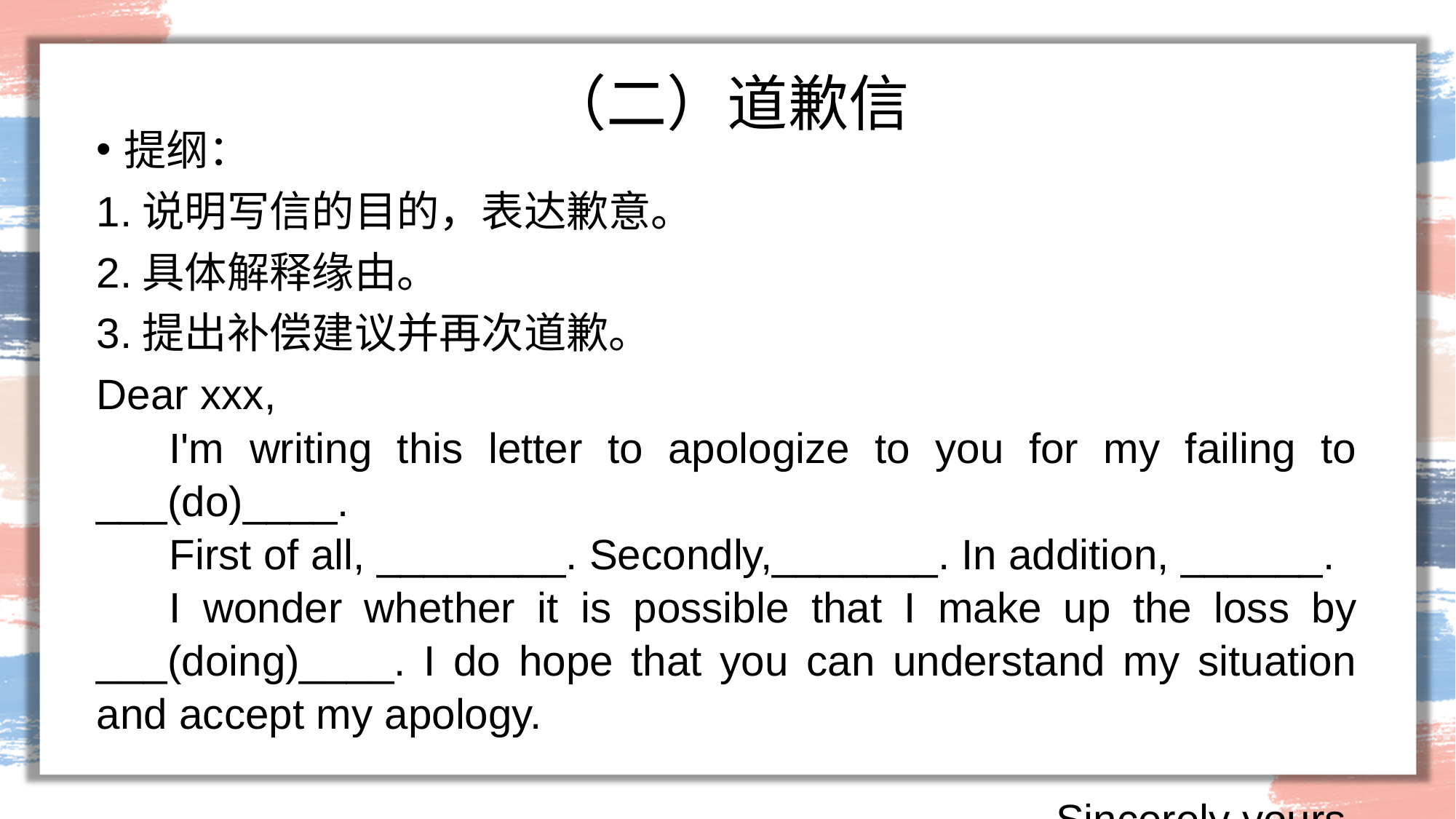

# （二）道歉信
提纲：
1.说明写信的目的，表达歉意。
2.具体解释缘由。
3.提出补偿建议并再次道歉。
Dear xxx,
I'm writing this letter to apologize to you for my failing to ___(do)____.
First of all, ________. Secondly,_______. In addition, ______.
I wonder whether it is possible that I make up the loss by ___(doing)____. I do hope that you can understand my situation and accept my apology.

Sincerely yours,
xxx